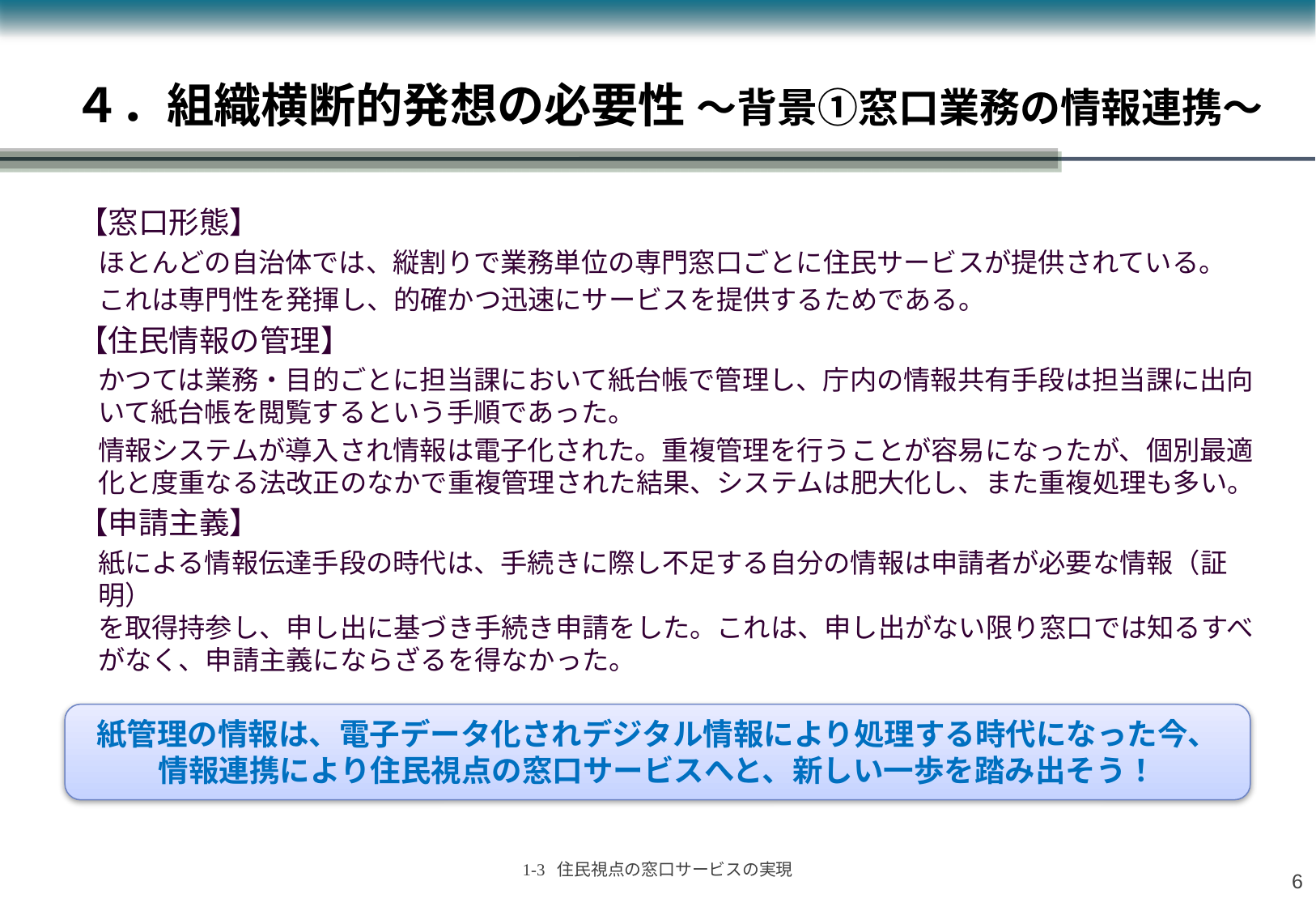

# ４．組織横断的発想の必要性 ～背景①窓口業務の情報連携～
【窓口形態】
ほとんどの自治体では、縦割りで業務単位の専門窓口ごとに住民サービスが提供されている。
これは専門性を発揮し、的確かつ迅速にサービスを提供するためである。
【住民情報の管理】
かつては業務・目的ごとに担当課において紙台帳で管理し、庁内の情報共有手段は担当課に出向いて紙台帳を閲覧するという手順であった。
情報システムが導入され情報は電子化された。重複管理を行うことが容易になったが、個別最適化と度重なる法改正のなかで重複管理された結果、システムは肥大化し、また重複処理も多い。
【申請主義】
紙による情報伝達手段の時代は、手続きに際し不足する自分の情報は申請者が必要な情報（証明）
を取得持参し、申し出に基づき手続き申請をした。これは、申し出がない限り窓口では知るすべがなく、申請主義にならざるを得なかった。

紙管理の情報は、電子データ化されデジタル情報により処理する時代になった今、
情報連携により住民視点の窓口サービスへと、新しい一歩を踏み出そう！
6
1-3  住民視点の窓口サービスの実現